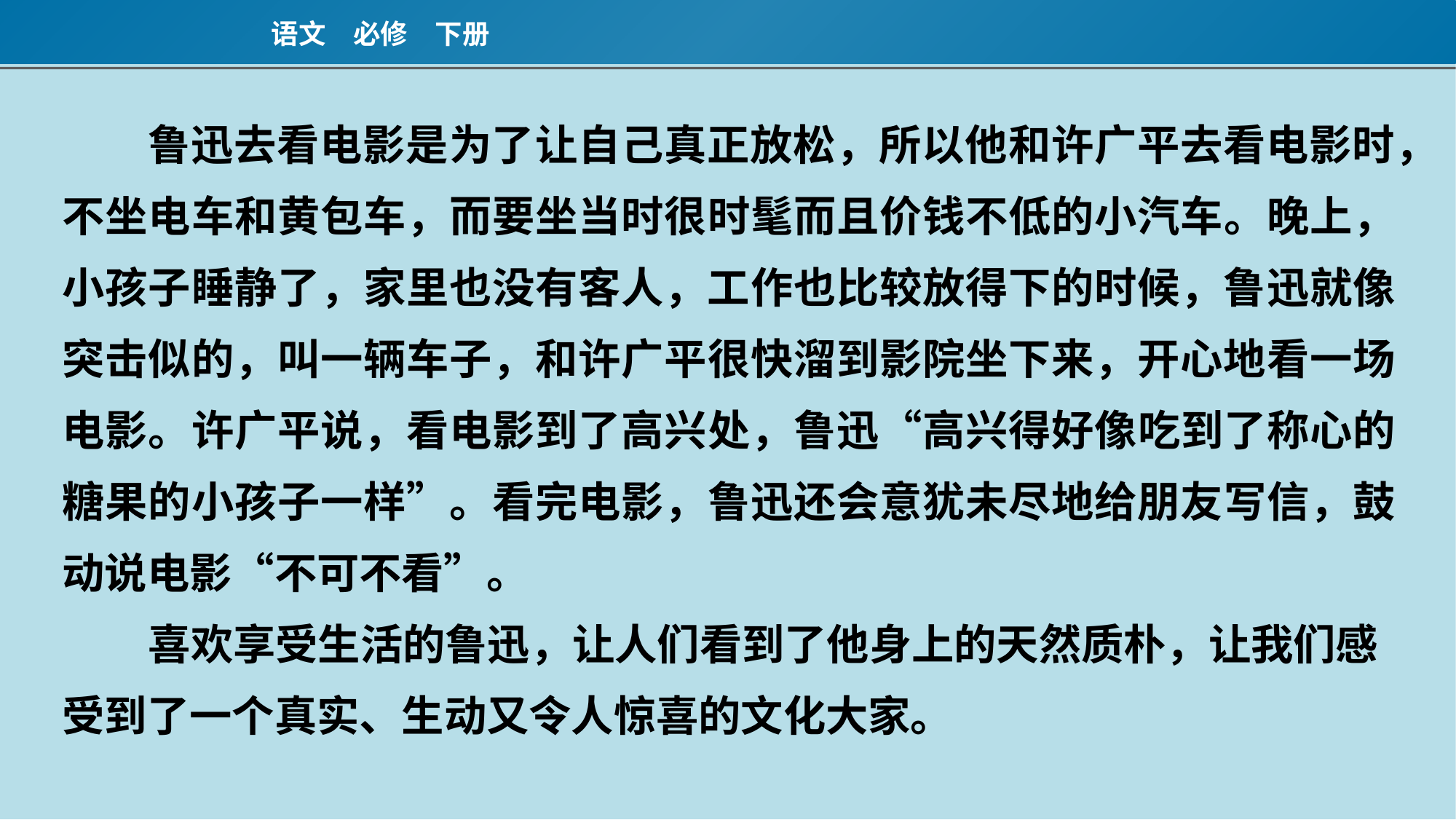

鲁迅去看电影是为了让自己真正放松，所以他和许广平去看电影时，不坐电车和黄包车，而要坐当时很时髦而且价钱不低的小汽车。晚上，小孩子睡静了，家里也没有客人，工作也比较放得下的时候，鲁迅就像突击似的，叫一辆车子，和许广平很快溜到影院坐下来，开心地看一场电影。许广平说，看电影到了高兴处，鲁迅“高兴得好像吃到了称心的糖果的小孩子一样”。看完电影，鲁迅还会意犹未尽地给朋友写信，鼓动说电影“不可不看”。
喜欢享受生活的鲁迅，让人们看到了他身上的天然质朴，让我们感受到了一个真实、生动又令人惊喜的文化大家。